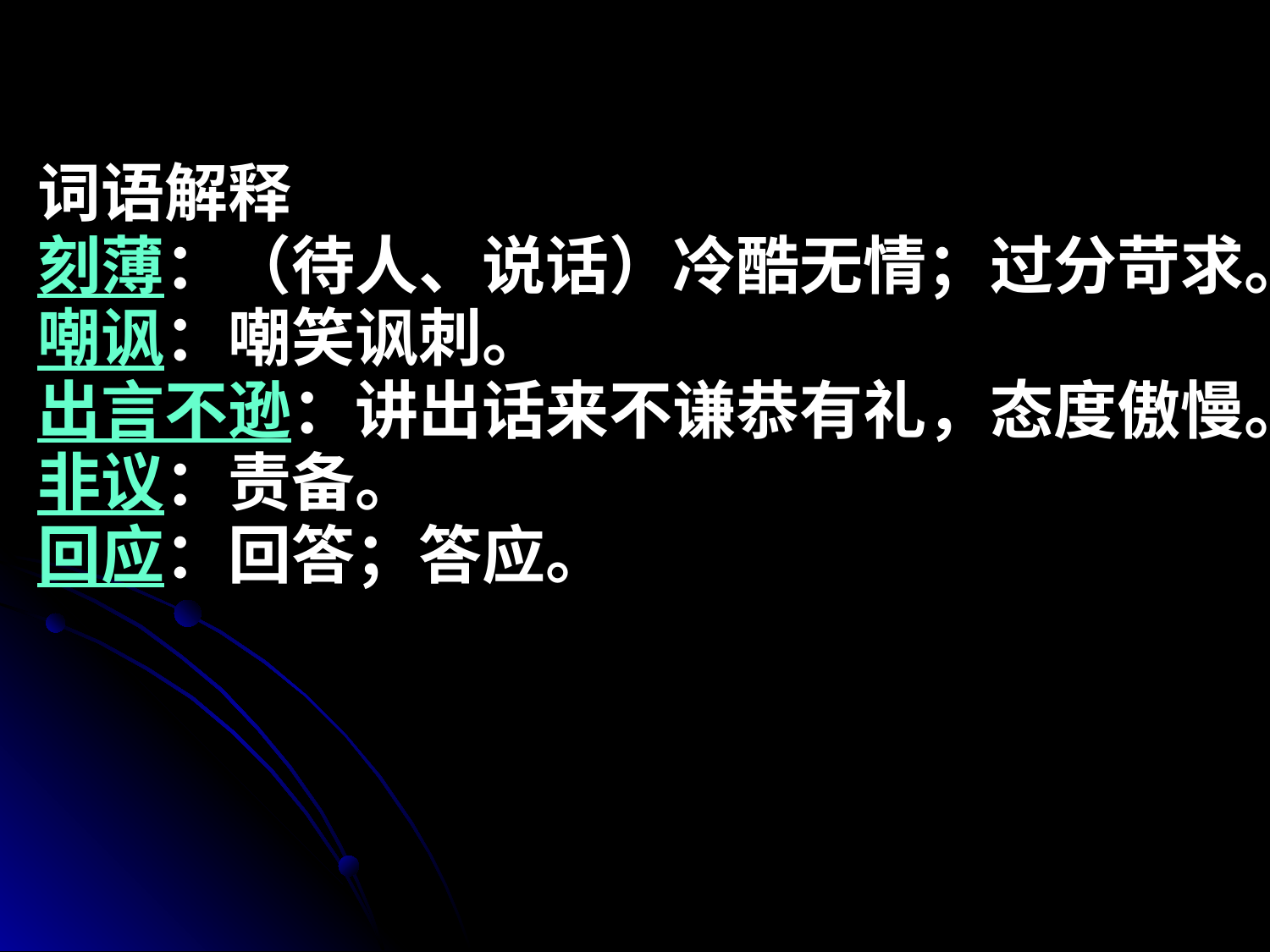

词语解释
刻薄：（待人、说话）冷酷无情；过分苛求。
嘲讽：嘲笑讽刺。
出言不逊：讲出话来不谦恭有礼，态度傲慢。
非议：责备。
回应：回答；答应。